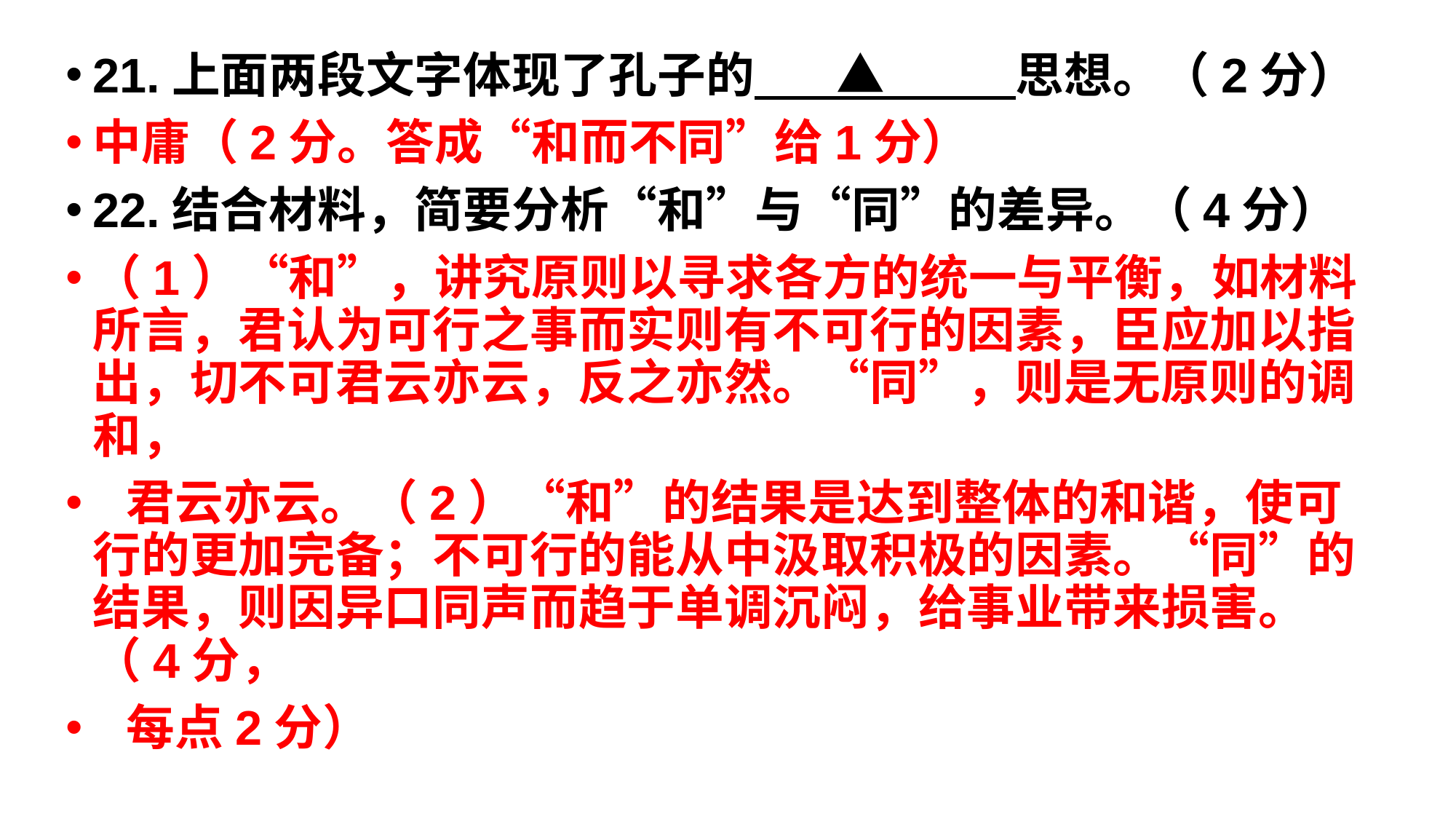

#
21.上面两段文字体现了孔子的　   ▲　　   思想。（2分）
中庸（2分。答成“和而不同”给1分）
22.结合材料，简要分析“和”与“同”的差异。（4分）
（1）“和”，讲究原则以寻求各方的统一与平衡，如材料所言，君认为可行之事而实则有不可行的因素，臣应加以指出，切不可君云亦云，反之亦然。“同”，则是无原则的调和，
  君云亦云。（2）“和”的结果是达到整体的和谐，使可行的更加完备；不可行的能从中汲取积极的因素。“同”的结果，则因异口同声而趋于单调沉闷，给事业带来损害。（4分，
  每点2分）